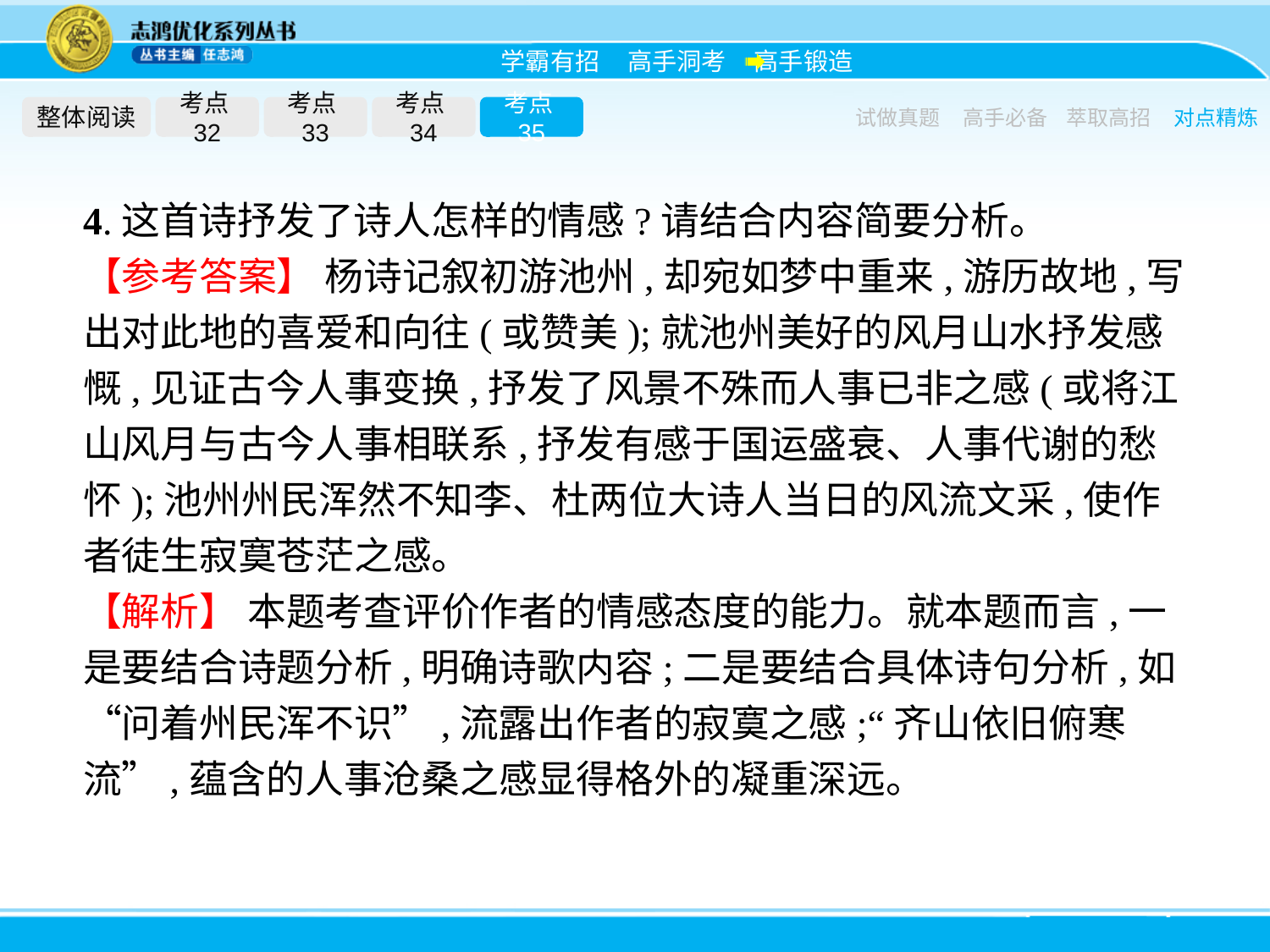

整体阅读
考点32
考点33
考点34
考点35
试做真题
高手必备
萃取高招
对点精炼
4.这首诗抒发了诗人怎样的情感?请结合内容简要分析。
【参考答案】 杨诗记叙初游池州,却宛如梦中重来,游历故地,写出对此地的喜爱和向往(或赞美);就池州美好的风月山水抒发感慨,见证古今人事变换,抒发了风景不殊而人事已非之感(或将江山风月与古今人事相联系,抒发有感于国运盛衰、人事代谢的愁怀);池州州民浑然不知李、杜两位大诗人当日的风流文采,使作者徒生寂寞苍茫之感。
【解析】 本题考查评价作者的情感态度的能力。就本题而言,一是要结合诗题分析,明确诗歌内容;二是要结合具体诗句分析,如“问着州民浑不识”,流露出作者的寂寞之感;“齐山依旧俯寒流”,蕴含的人事沧桑之感显得格外的凝重深远。